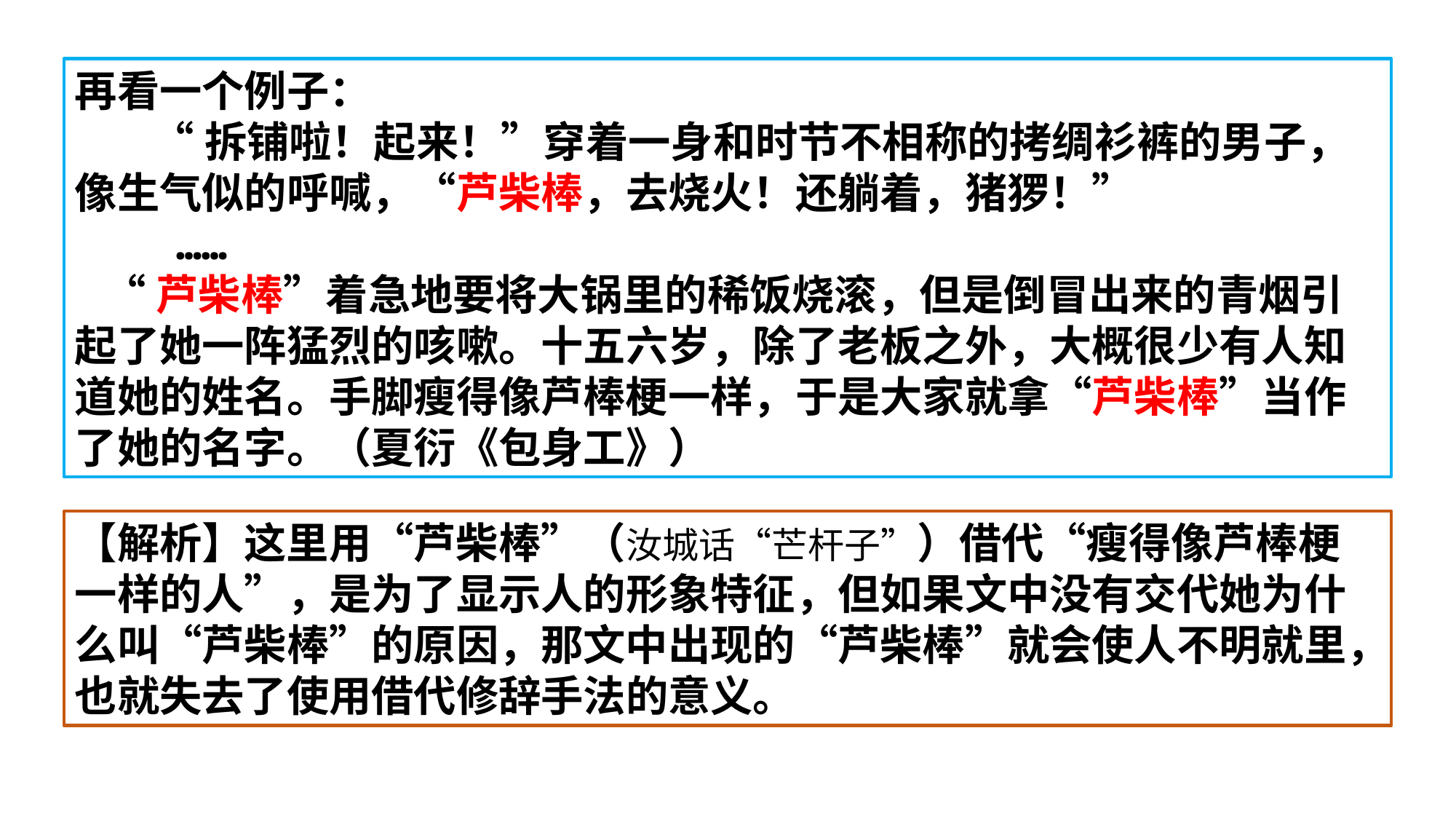

再看一个例子：
        “拆铺啦！起来！”穿着一身和时节不相称的拷绸衫裤的男子，像生气似的呼喊，“芦柴棒，去烧火！还躺着，猪猡！”
    ……
   “芦柴棒”着急地要将大锅里的稀饭烧滚，但是倒冒出来的青烟引起了她一阵猛烈的咳嗽。十五六岁，除了老板之外，大概很少有人知道她的姓名。手脚瘦得像芦棒梗一样，于是大家就拿“芦柴棒”当作了她的名字。（夏衍《包身工》）
【解析】这里用“芦柴棒”（汝城话“芒杆子”）借代“瘦得像芦棒梗一样的人”，是为了显示人的形象特征，但如果文中没有交代她为什么叫“芦柴棒”的原因，那文中出现的“芦柴棒”就会使人不明就里，也就失去了使用借代修辞手法的意义。